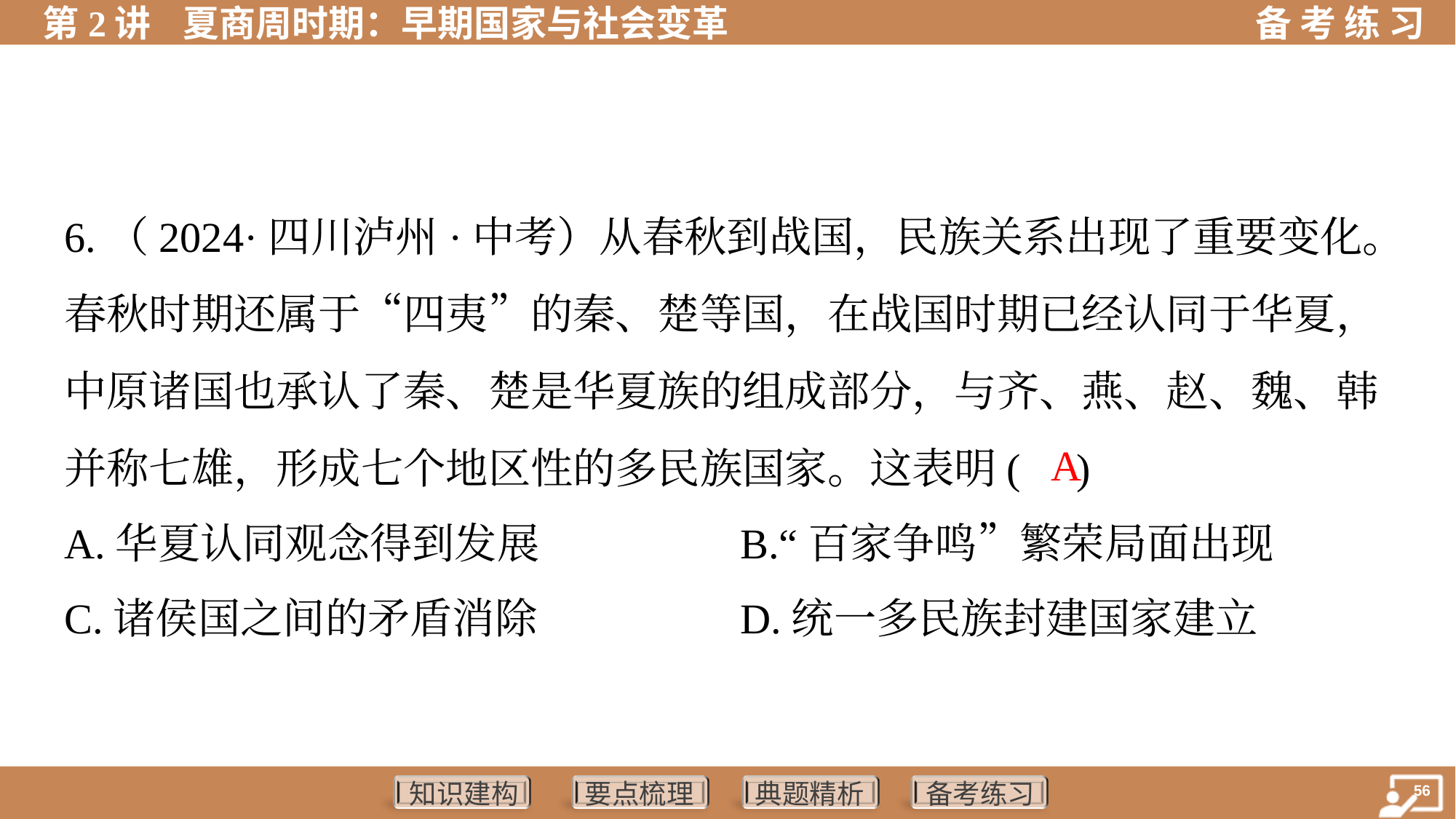

6.（2024·四川泸州·中考）从春秋到战国，民族关系出现了重要变化。
春秋时期还属于“四夷”的秦、楚等国，在战国时期已经认同于华夏，
中原诸国也承认了秦、楚是华夏族的组成部分，与齐、燕、赵、魏、韩
并称七雄，形成七个地区性的多民族国家。这表明(     )
   A
A.华夏认同观念得到发展	B.“百家争鸣”繁荣局面出现
C.诸侯国之间的矛盾消除	D.统一多民族封建国家建立